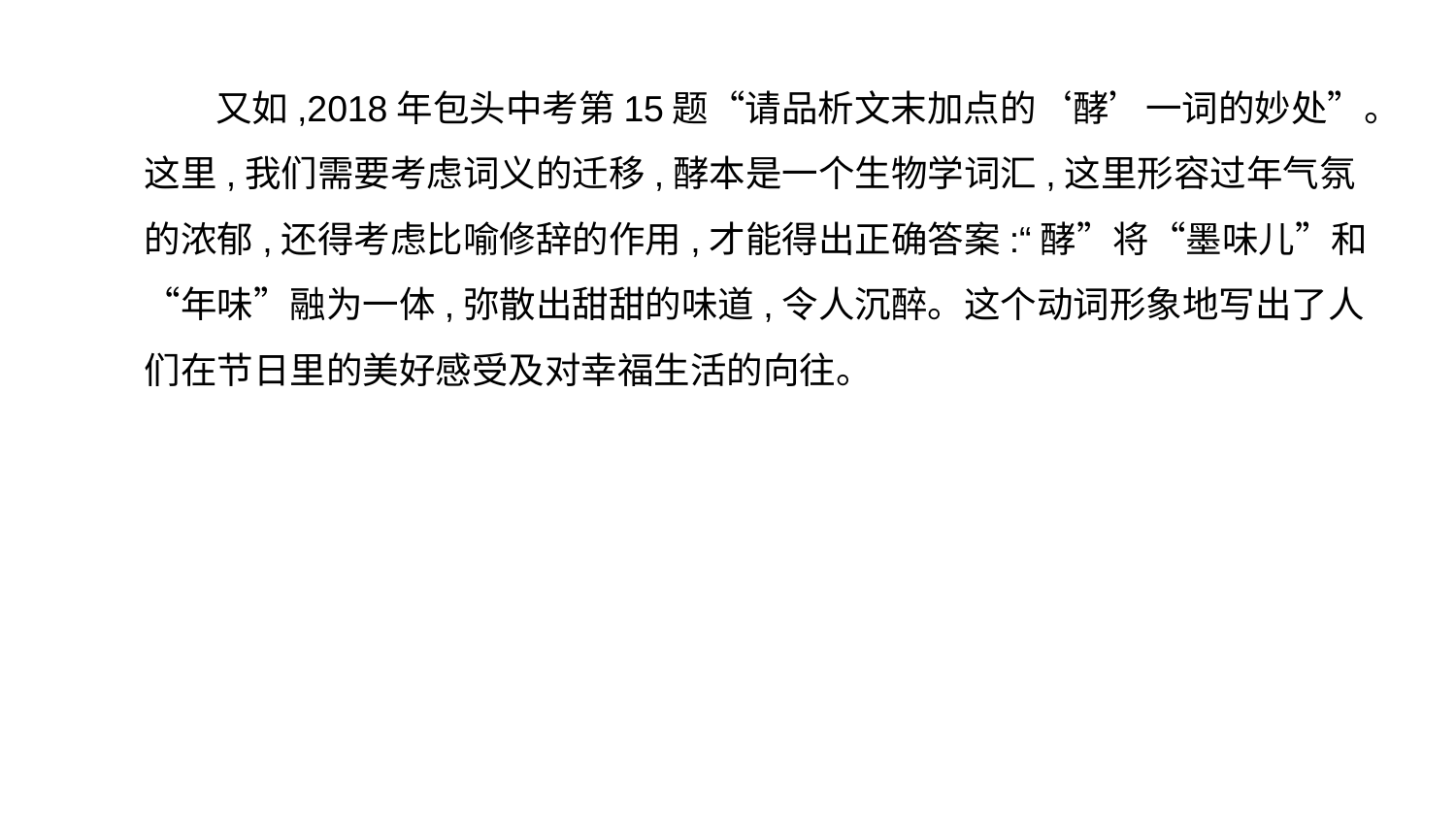

又如,2018年包头中考第15题“请品析文末加点的‘酵’一词的妙处”。这里,我们需要考虑词义的迁移,酵本是一个生物学词汇,这里形容过年气氛的浓郁,还得考虑比喻修辞的作用,才能得出正确答案:“酵”将“墨味儿”和“年味”融为一体,弥散出甜甜的味道,令人沉醉。这个动词形象地写出了人们在节日里的美好感受及对幸福生活的向往。